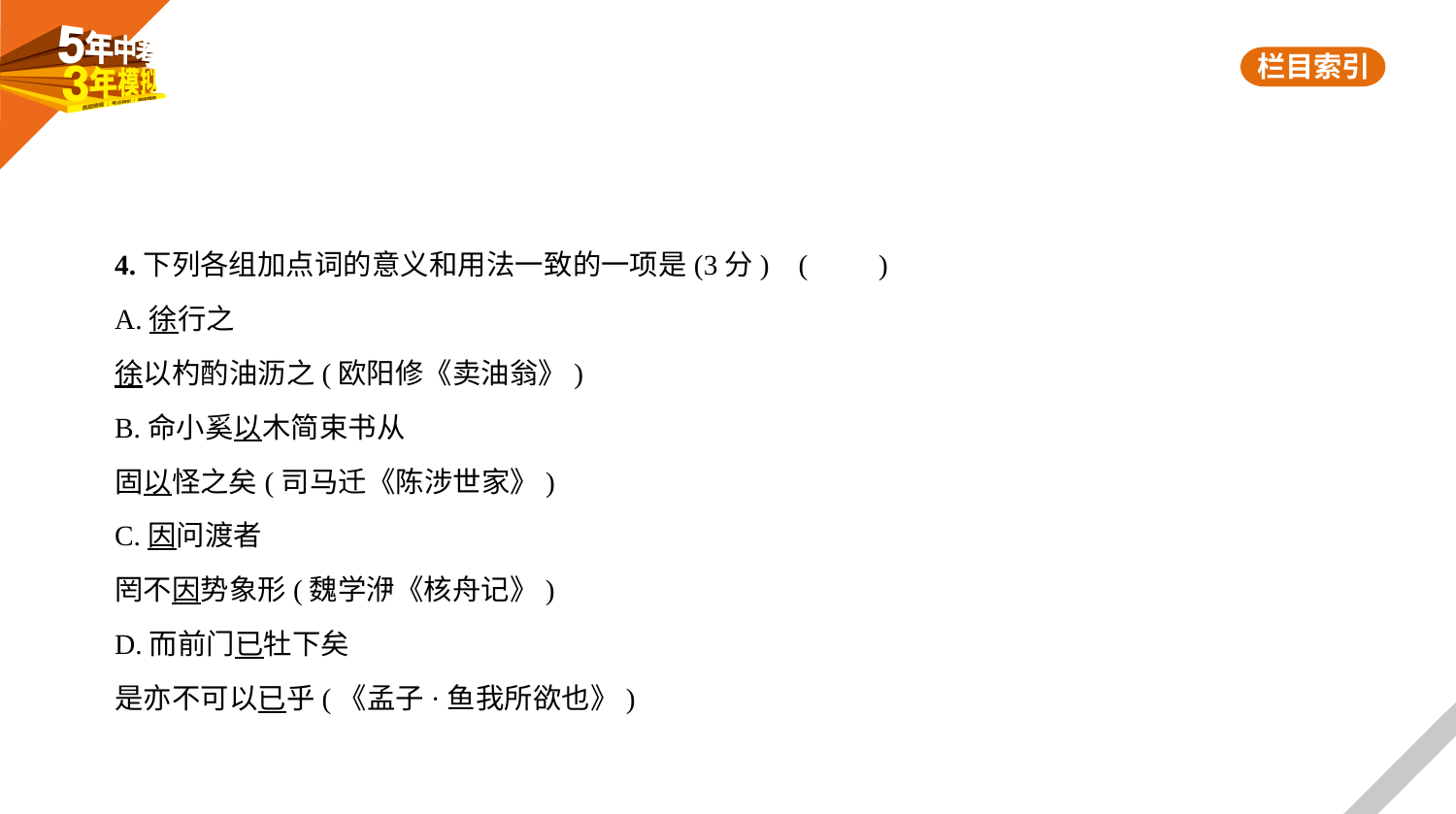

4.下列各组加点词的意义和用法一致的一项是(3分) (　　)
A.徐行之
徐以杓酌油沥之(欧阳修《卖油翁》)
B.命小奚以木简束书从
固以怪之矣(司马迁《陈涉世家》)
C.因问渡者
罔不因势象形(魏学洢《核舟记》)
D.而前门已牡下矣
是亦不可以已乎(《孟子·鱼我所欲也》)